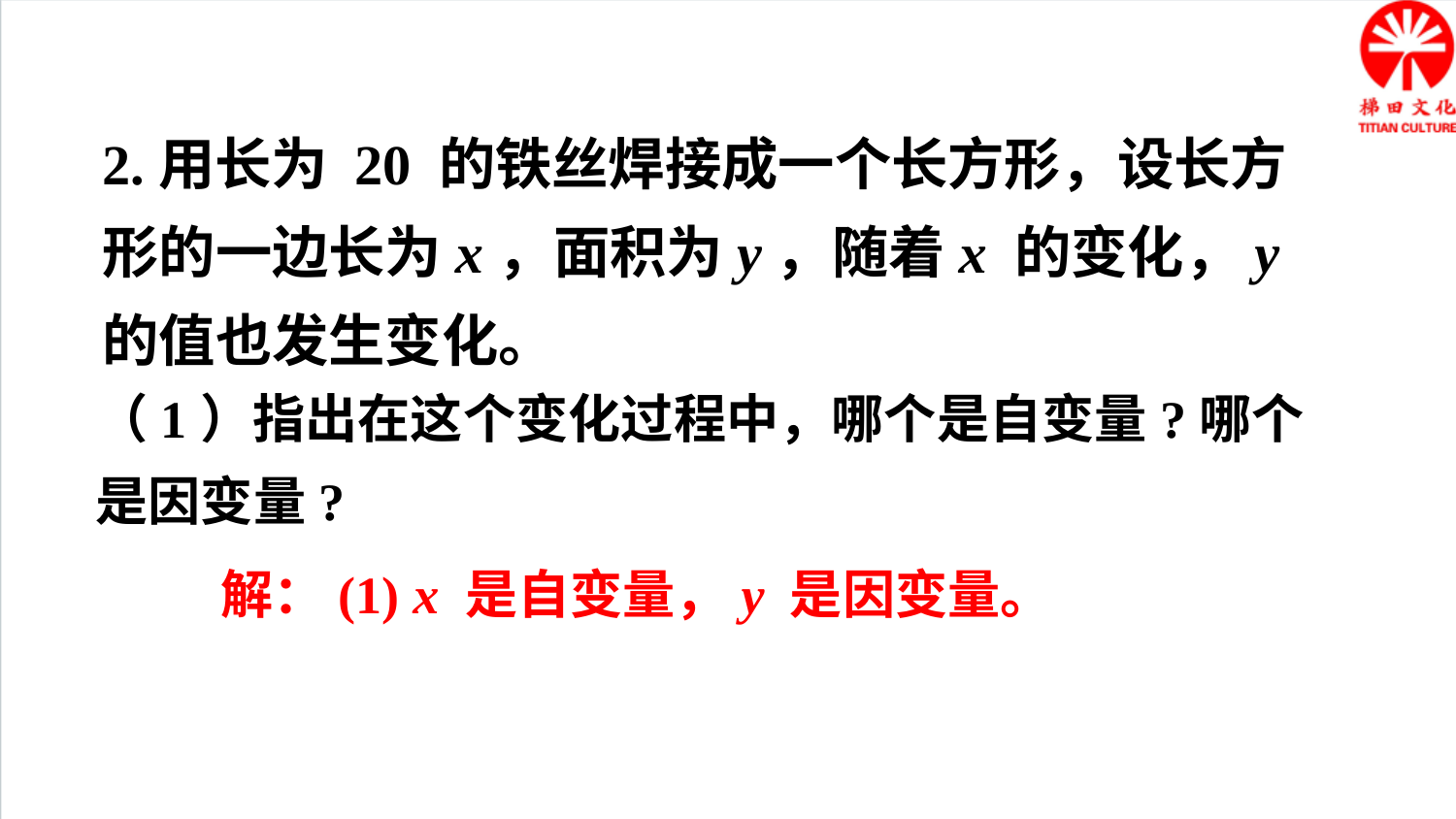

2.用长为 20 的铁丝焊接成一个长方形，设长方形的一边长为x，面积为y，随着x 的变化，y 的值也发生变化。
（1）指出在这个变化过程中，哪个是自变量?哪个是因变量?
解：(1) x 是自变量，y 是因变量。